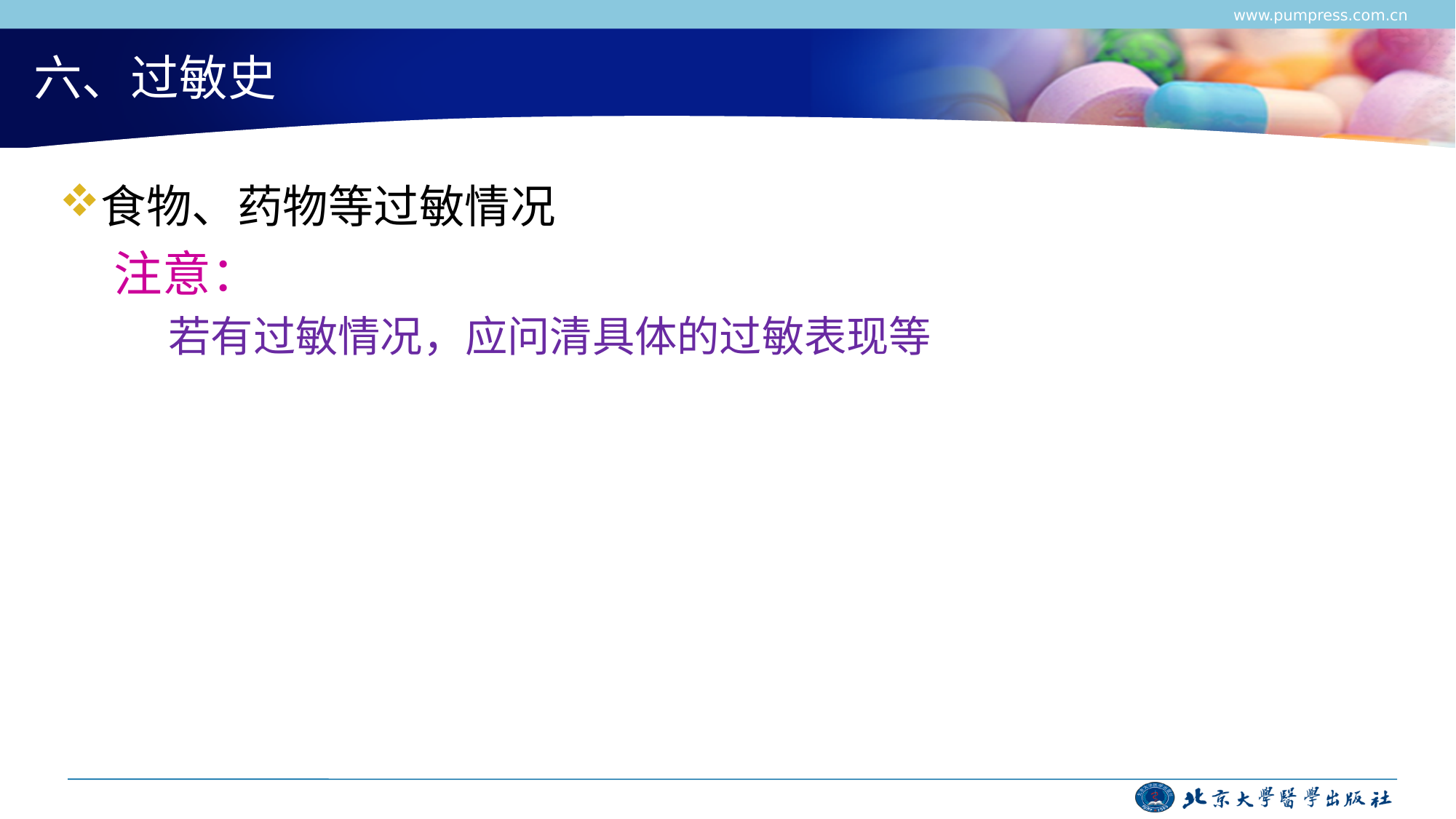

www.pumpress.com.cn
# 六、过敏史
食物、药物等过敏情况
注意：
若有过敏情况，应问清具体的过敏表现等